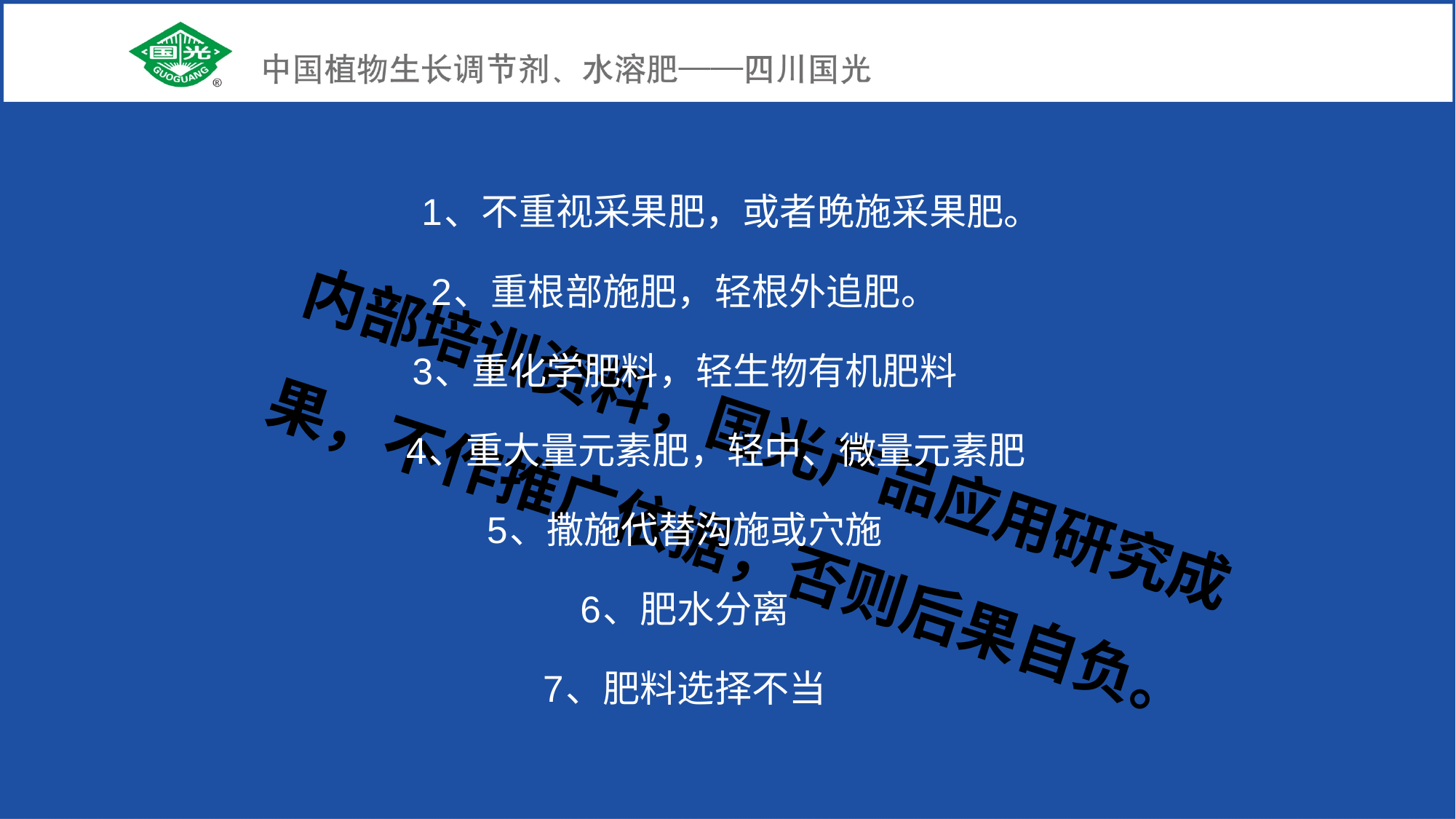

1、不重视采果肥，或者晚施采果肥。
2、重根部施肥，轻根外追肥。
3、重化学肥料，轻生物有机肥料
      4、重大量元素肥，轻中、微量元素肥
5、撒施代替沟施或穴施
6、肥水分离
7、肥料选择不当